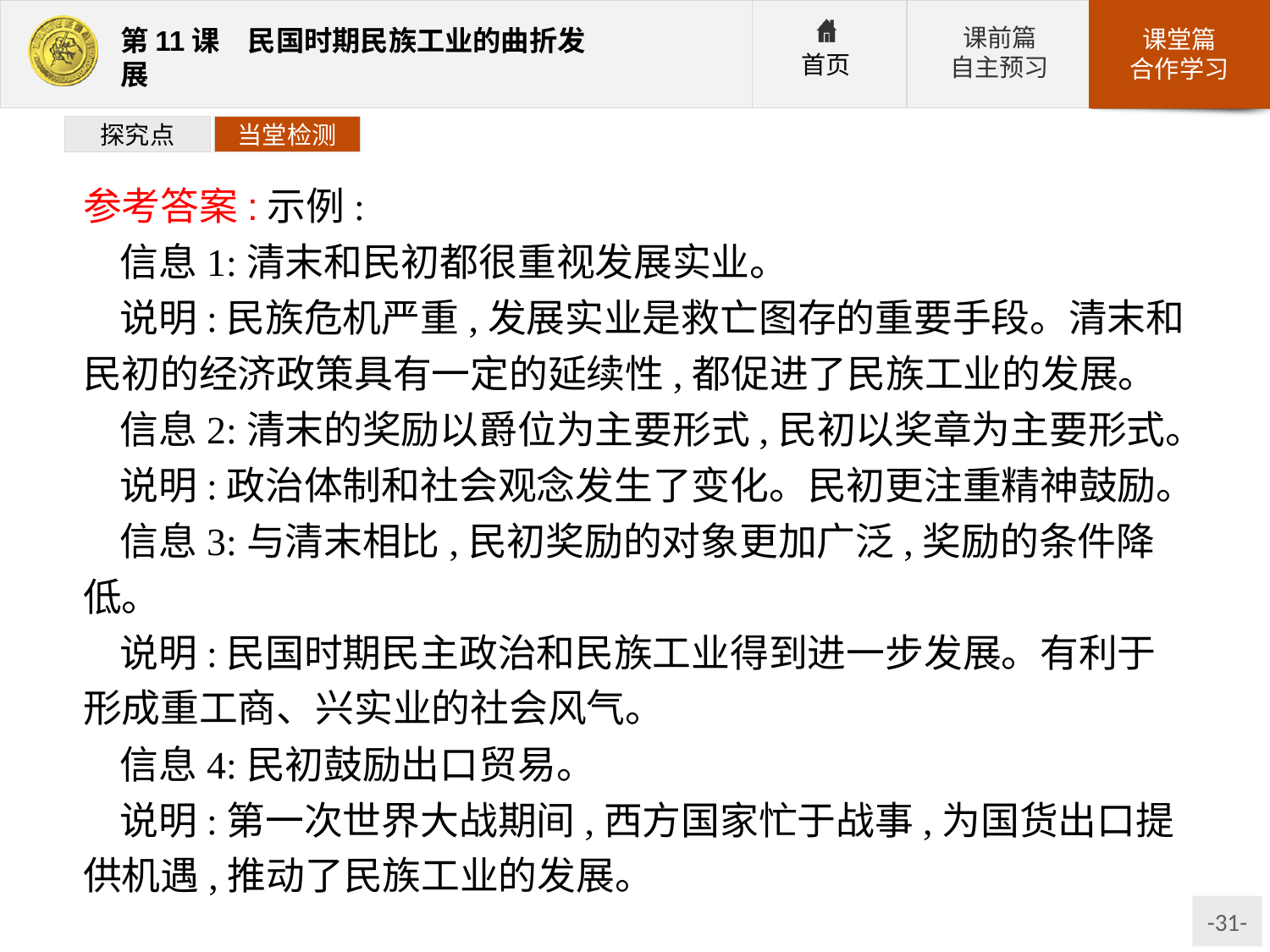

探究点
当堂检测
参考答案:示例:
信息1:清末和民初都很重视发展实业。
说明:民族危机严重,发展实业是救亡图存的重要手段。清末和民初的经济政策具有一定的延续性,都促进了民族工业的发展。
信息2:清末的奖励以爵位为主要形式,民初以奖章为主要形式。
说明:政治体制和社会观念发生了变化。民初更注重精神鼓励。
信息3:与清末相比,民初奖励的对象更加广泛,奖励的条件降低。
说明:民国时期民主政治和民族工业得到进一步发展。有利于形成重工商、兴实业的社会风气。
信息4:民初鼓励出口贸易。
说明:第一次世界大战期间,西方国家忙于战事,为国货出口提供机遇,推动了民族工业的发展。